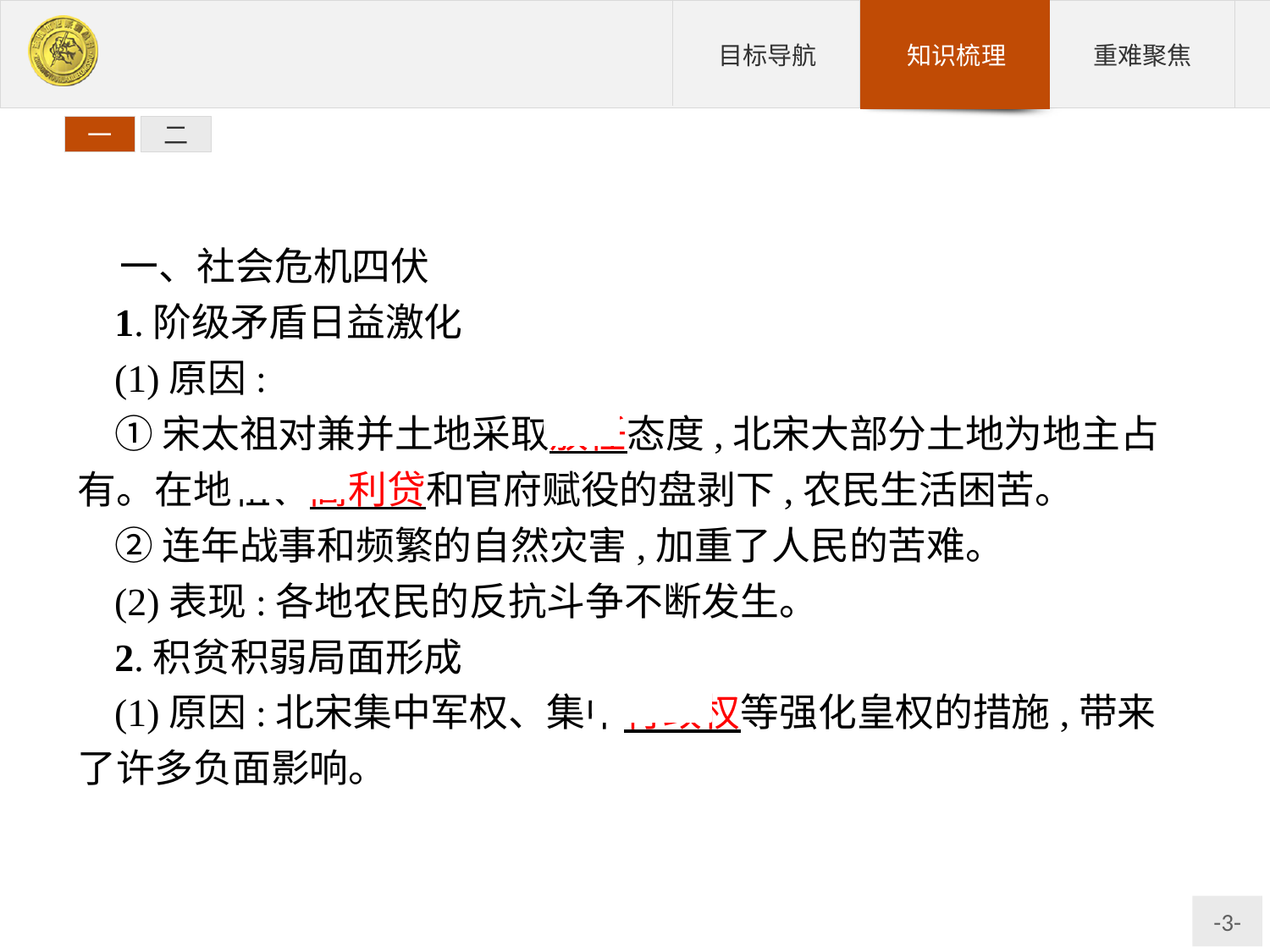

一
二
一、社会危机四伏
1.阶级矛盾日益激化
(1)原因:
①宋太祖对兼并土地采取放任态度,北宋大部分土地为地主占有。在地租、高利贷和官府赋役的盘剥下,农民生活困苦。
②连年战事和频繁的自然灾害,加重了人民的苦难。
(2)表现:各地农民的反抗斗争不断发生。
2.积贫积弱局面形成
(1)原因:北宋集中军权、集中行政权等强化皇权的措施,带来了许多负面影响。